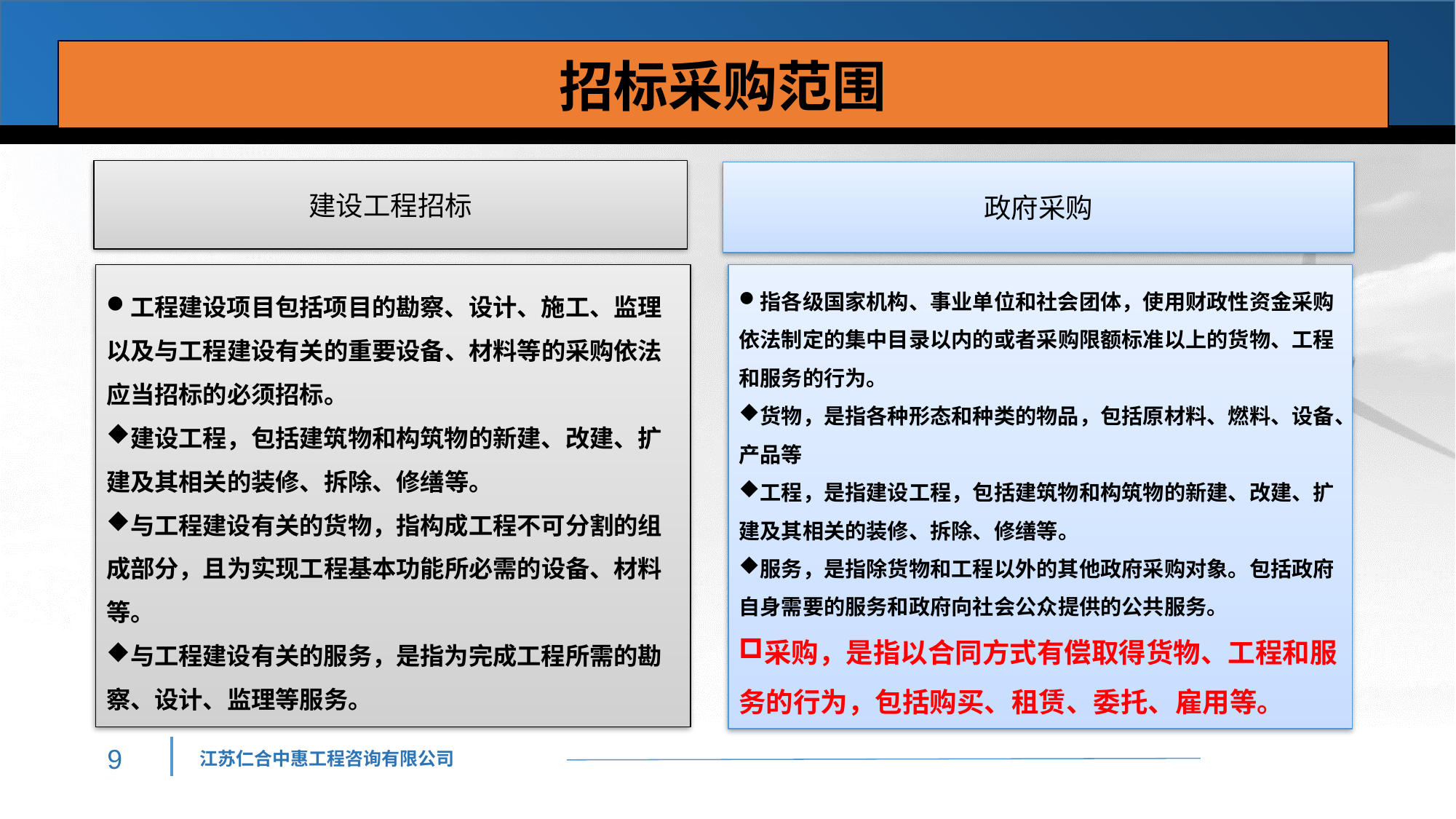

招标采购范围
建设工程招标
政府采购
工程建设项目包括项目的勘察、设计、施工、监理以及与工程建设有关的重要设备、材料等的采购依法应当招标的必须招标。
建设工程，包括建筑物和构筑物的新建、改建、扩建及其相关的装修、拆除、修缮等。
与工程建设有关的货物，指构成工程不可分割的组成部分，且为实现工程基本功能所必需的设备、材料等。
与工程建设有关的服务，是指为完成工程所需的勘察、设计、监理等服务。
指各级国家机构、事业单位和社会团体，使用财政性资金采购依法制定的集中目录以内的或者采购限额标准以上的货物、工程和服务的行为。
货物，是指各种形态和种类的物品，包括原材料、燃料、设备、产品等
工程，是指建设工程，包括建筑物和构筑物的新建、改建、扩建及其相关的装修、拆除、修缮等。
服务，是指除货物和工程以外的其他政府采购对象。包括政府自身需要的服务和政府向社会公众提供的公共服务。
采购，是指以合同方式有偿取得货物、工程和服务的行为，包括购买、租赁、委托、雇用等。
9